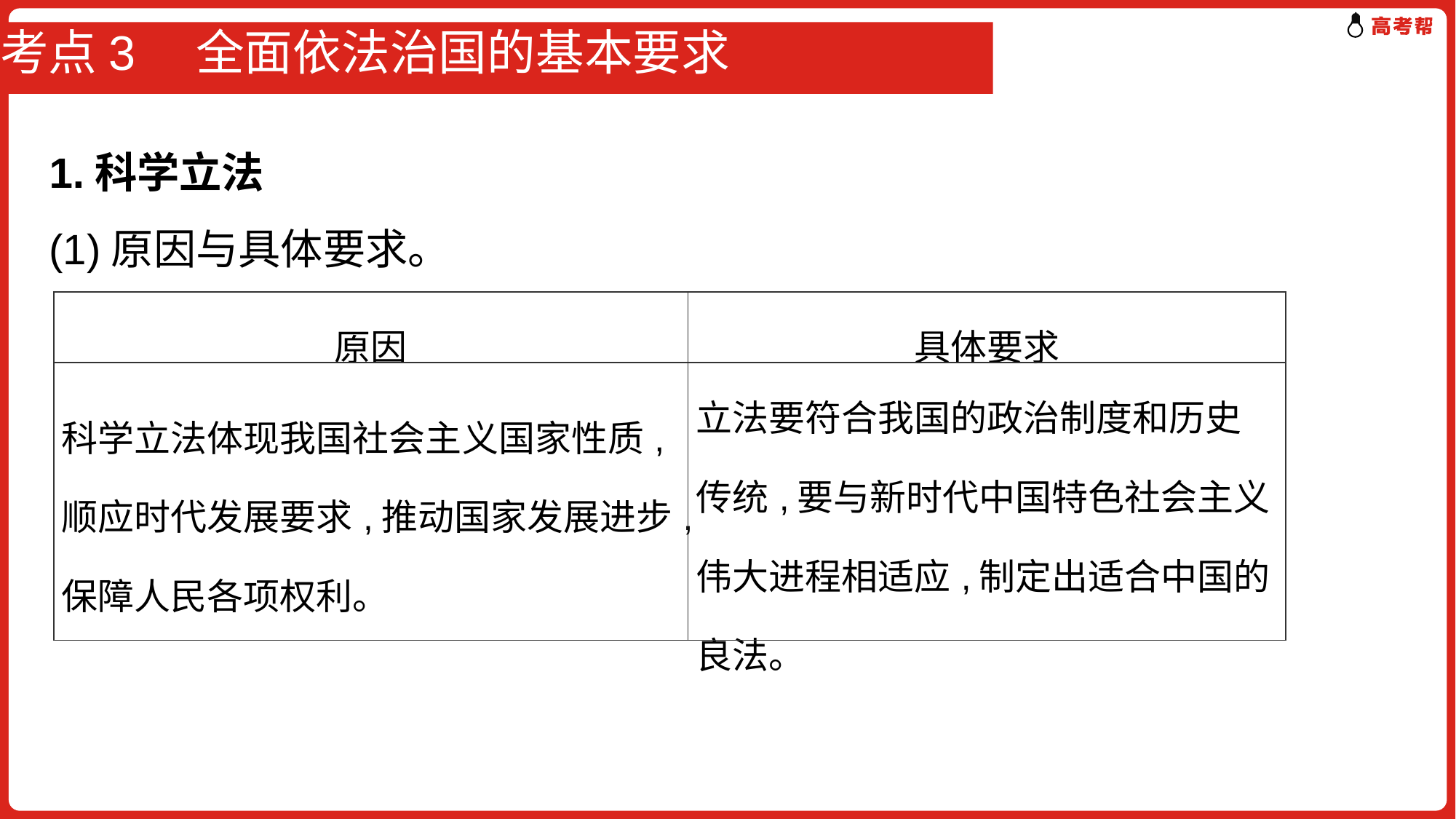

# 考点3　全面依法治国的基本要求
1.科学立法
(1)原因与具体要求。
| 原因 | 具体要求 |
| --- | --- |
| 科学立法体现我国社会主义国家性质,顺应时代发展要求,推动国家发展进步,保障人民各项权利。 | 立法要符合我国的政治制度和历史传统,要与新时代中国特色社会主义伟大进程相适应,制定出适合中国的良法。 |